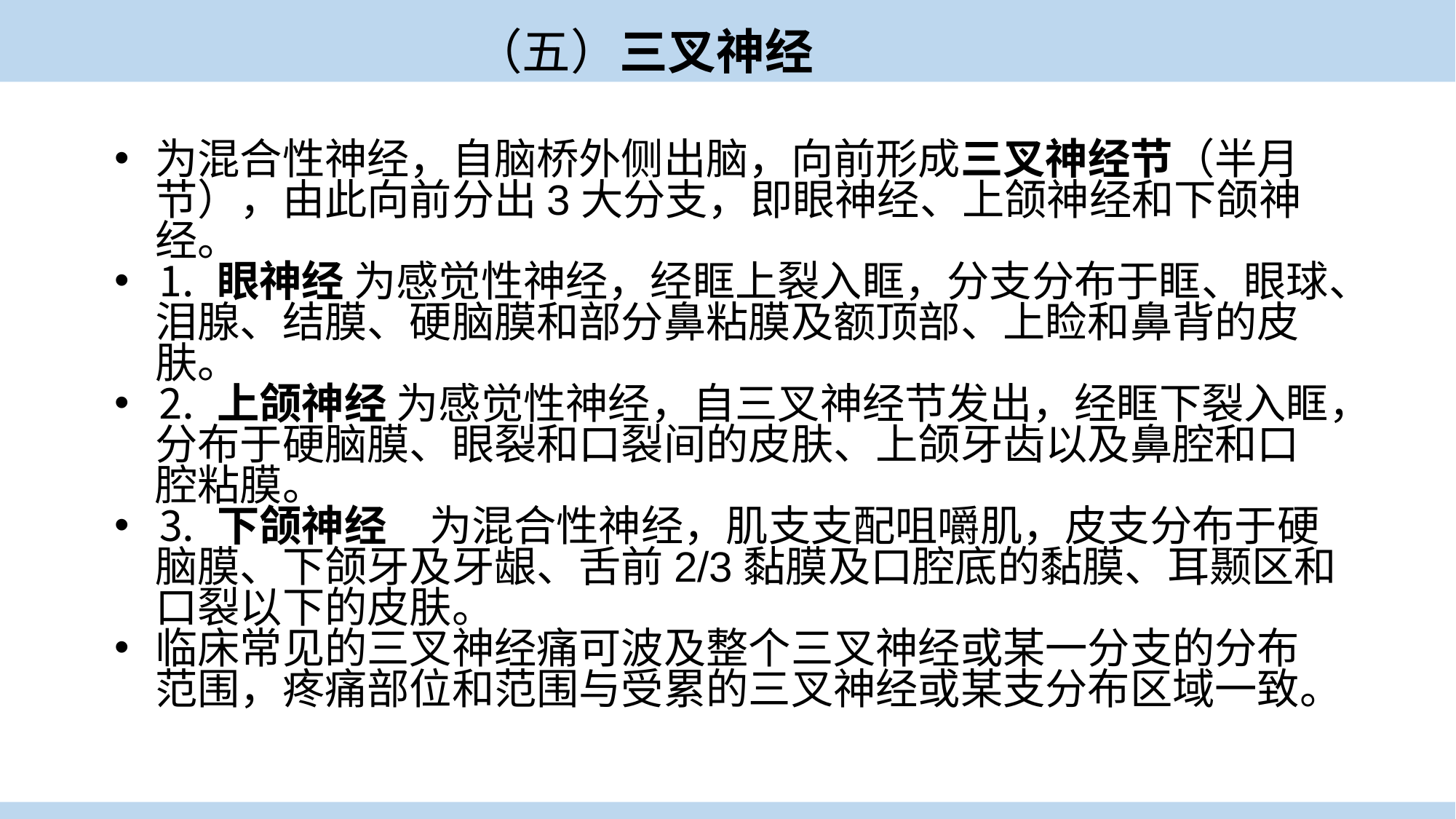

（五）三叉神经
为混合性神经，自脑桥外侧出脑，向前形成三叉神经节（半月节），由此向前分出3大分支，即眼神经、上颌神经和下颌神经。
⒈ 眼神经 为感觉性神经，经眶上裂入眶，分支分布于眶、眼球、泪腺、结膜、硬脑膜和部分鼻粘膜及额顶部、上睑和鼻背的皮肤。
⒉ 上颌神经 为感觉性神经，自三叉神经节发出，经眶下裂入眶，分布于硬脑膜、眼裂和口裂间的皮肤、上颌牙齿以及鼻腔和口腔粘膜。
⒊ 下颌神经　为混合性神经，肌支支配咀嚼肌，皮支分布于硬脑膜、下颌牙及牙龈、舌前2/3黏膜及口腔底的黏膜、耳颞区和口裂以下的皮肤。
临床常见的三叉神经痛可波及整个三叉神经或某一分支的分布范围，疼痛部位和范围与受累的三叉神经或某支分布区域一致。